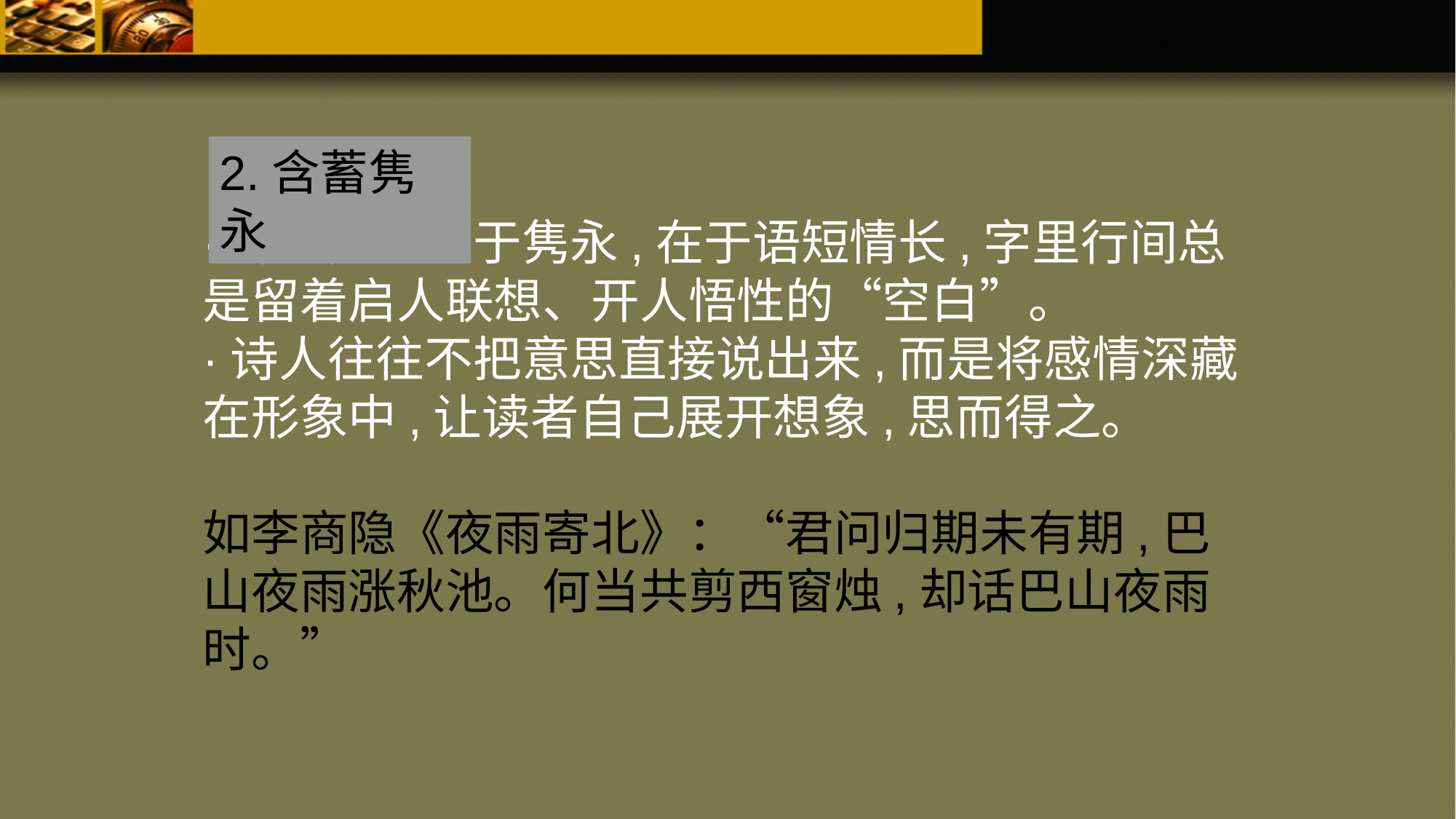

2.含蓄隽永
·诗的灵气在于隽永,在于语短情长,字里行间总是留着启人联想、开人悟性的“空白”。
·诗人往往不把意思直接说出来,而是将感情深藏在形象中,让读者自己展开想象,思而得之。

如李商隐《夜雨寄北》：“君问归期未有期,巴山夜雨涨秋池。何当共剪西窗烛,却话巴山夜雨时。”